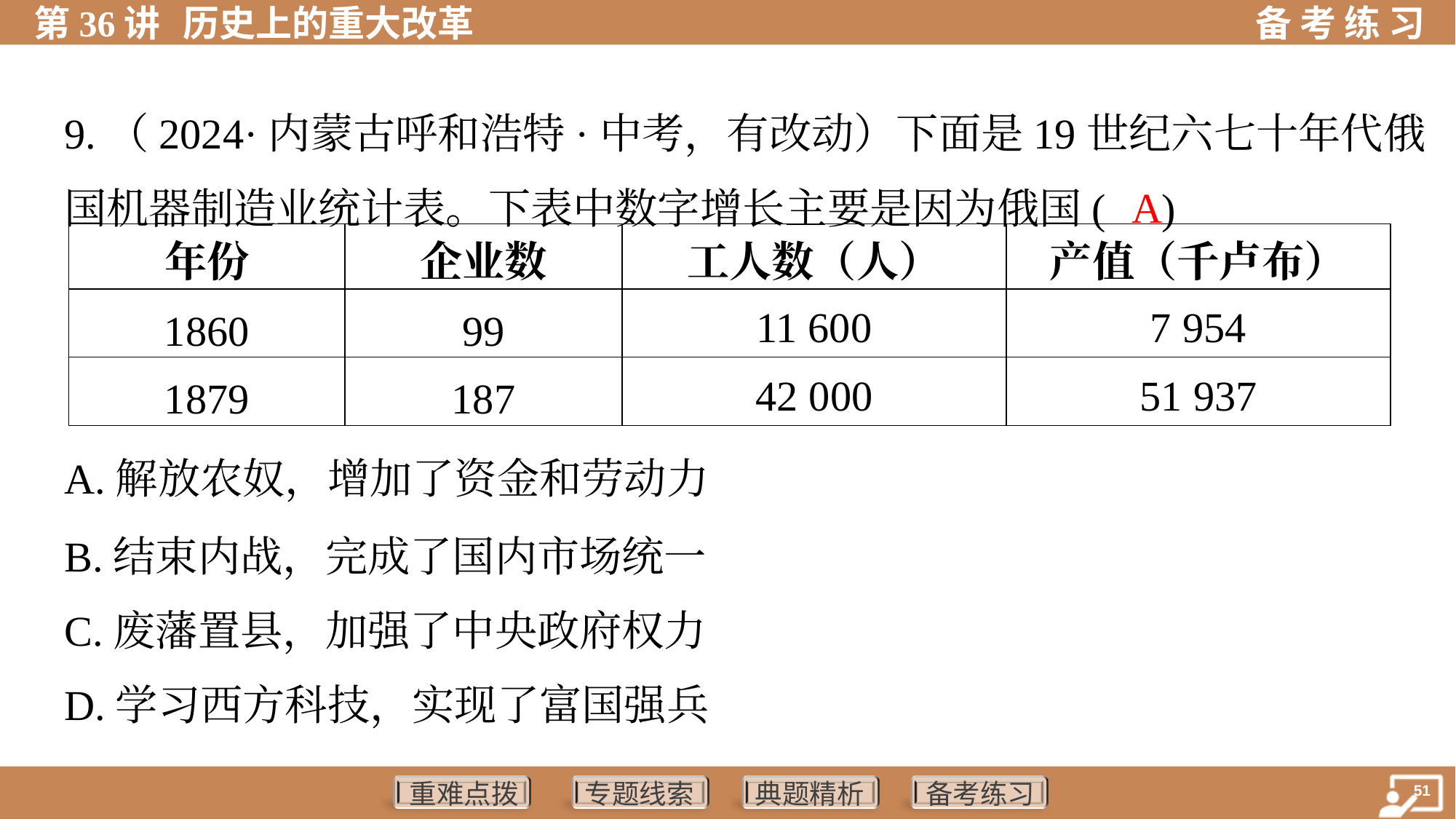

9.（2024·内蒙古呼和浩特·中考，有改动）下面是19世纪六七十年代俄
国机器制造业统计表。下表中数字增长主要是因为俄国(     )
A
| 年份 | 企业数 | 工人数（人） | 产值（千卢布） |
| --- | --- | --- | --- |
| 1860 | 99 | 11 600 | 7 954 |
| 1879 | 187 | 42 000 | 51 937 |
A.解放农奴，增加了资金和劳动力
B.结束内战，完成了国内市场统一
C.废藩置县，加强了中央政府权力
D.学习西方科技，实现了富国强兵